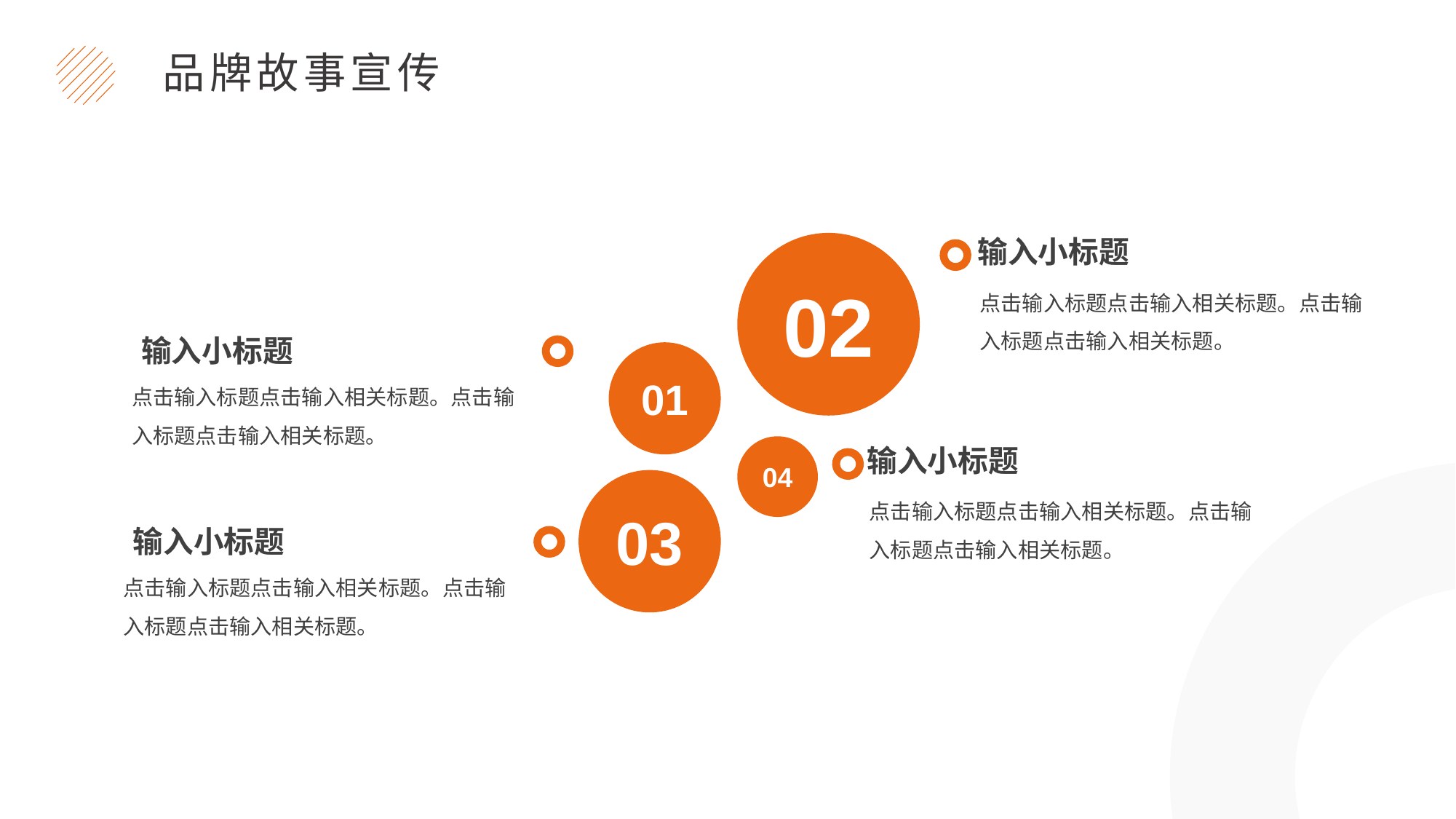

品牌故事宣传
输入小标题
02

点击输入标题点击输入相关标题。点击输入标题点击输入相关标题。
输入小标题

01
点击输入标题点击输入相关标题。点击输入标题点击输入相关标题。
04
输入小标题

03
点击输入标题点击输入相关标题。点击输入标题点击输入相关标题。
输入小标题

点击输入标题点击输入相关标题。点击输入标题点击输入相关标题。